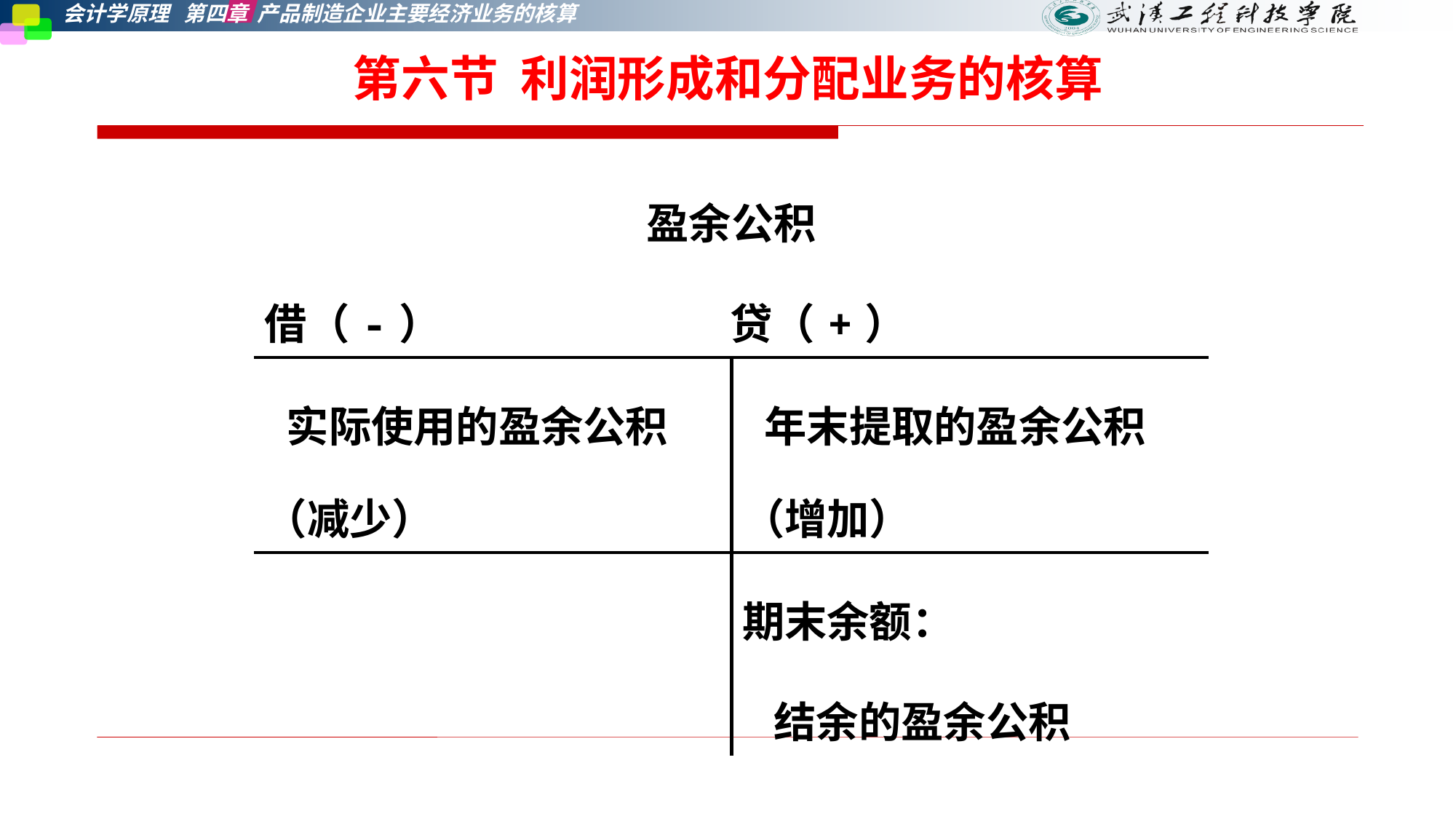

# 第六节  利润形成和分配业务的核算
| 盈余公积 借（-） 贷（+） |  |
| --- | --- |
| 实际使用的盈余公积（减少） | 年末提取的盈余公积（增加） |
|  | 期末余额： 结余的盈余公积 |